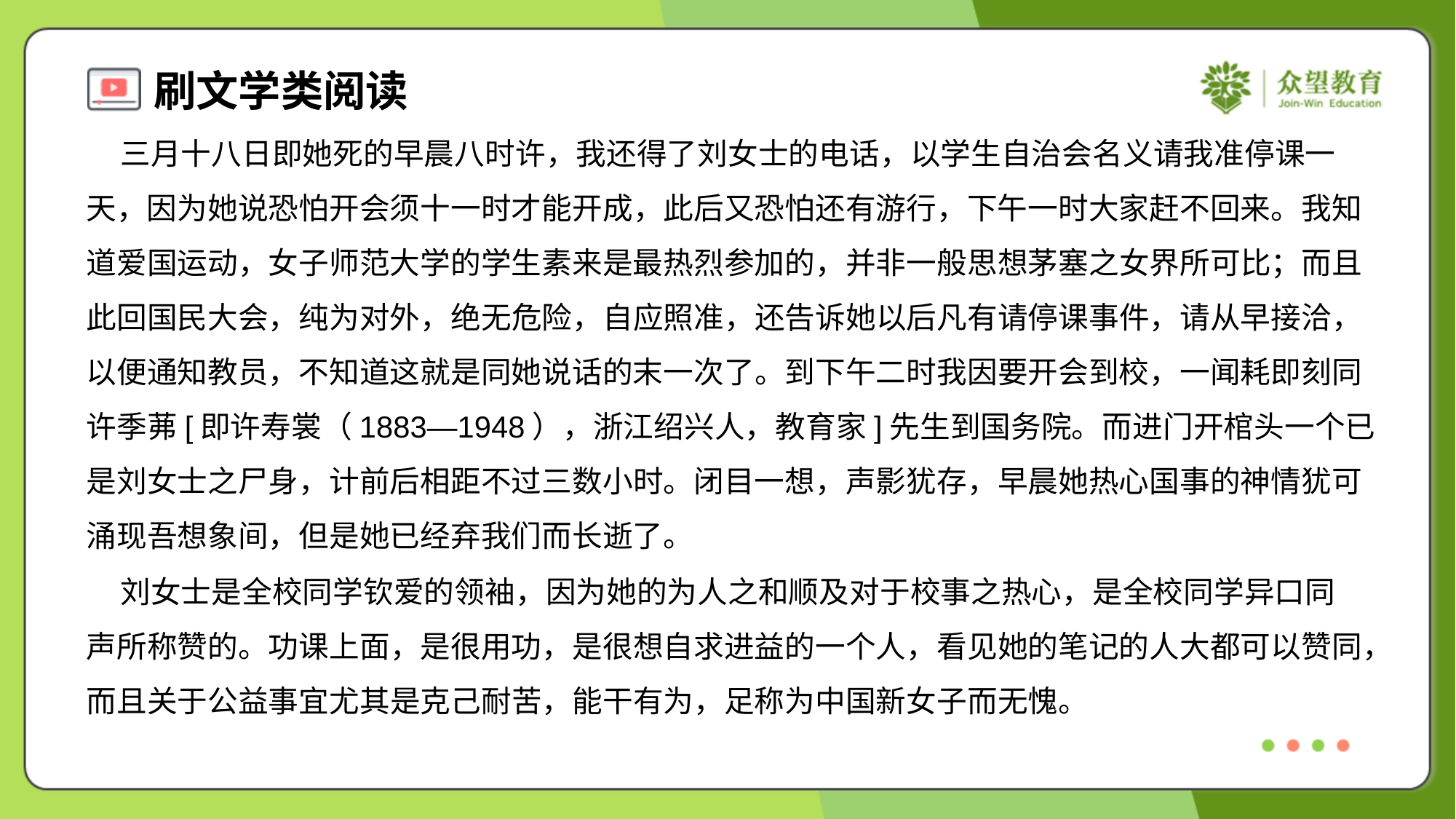

三月十八日即她死的早晨八时许，我还得了刘女士的电话，以学生自治会名义请我准停课一
天，因为她说恐怕开会须十一时才能开成，此后又恐怕还有游行，下午一时大家赶不回来。我知
道爱国运动，女子师范大学的学生素来是最热烈参加的，并非一般思想茅塞之女界所可比；而且
此回国民大会，纯为对外，绝无危险，自应照准，还告诉她以后凡有请停课事件，请从早接洽，
以便通知教员，不知道这就是同她说话的末一次了。到下午二时我因要开会到校，一闻耗即刻同
许季茀[即许寿裳（1883—1948），浙江绍兴人，教育家]先生到国务院。而进门开棺头一个已
是刘女士之尸身，计前后相距不过三数小时。闭目一想，声影犹存，早晨她热心国事的神情犹可
涌现吾想象间，但是她已经弃我们而长逝了。
    刘女士是全校同学钦爱的领袖，因为她的为人之和顺及对于校事之热心，是全校同学异口同
声所称赞的。功课上面，是很用功，是很想自求进益的一个人，看见她的笔记的人大都可以赞同，
而且关于公益事宜尤其是克己耐苦，能干有为，足称为中国新女子而无愧。